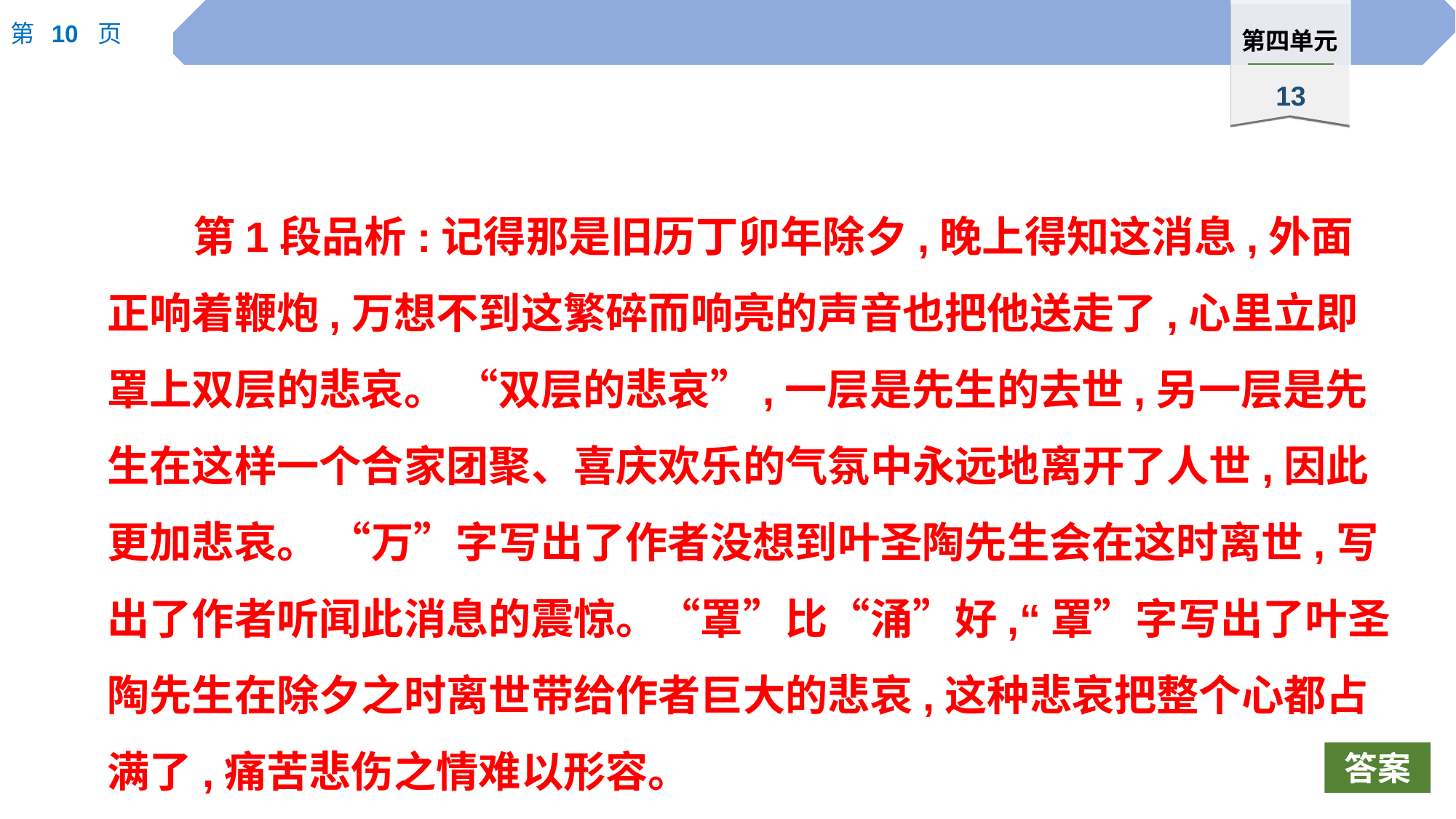

第1段品析:记得那是旧历丁卯年除夕,晚上得知这消息,外面正响着鞭炮,万想不到这繁碎而响亮的声音也把他送走了,心里立即罩上双层的悲哀。 “双层的悲哀”,一层是先生的去世,另一层是先生在这样一个合家团聚、喜庆欢乐的气氛中永远地离开了人世,因此更加悲哀。 “万”字写出了作者没想到叶圣陶先生会在这时离世,写出了作者听闻此消息的震惊。“罩”比“涌”好,“罩”字写出了叶圣陶先生在除夕之时离世带给作者巨大的悲哀,这种悲哀把整个心都占满了,痛苦悲伤之情难以形容。

答案